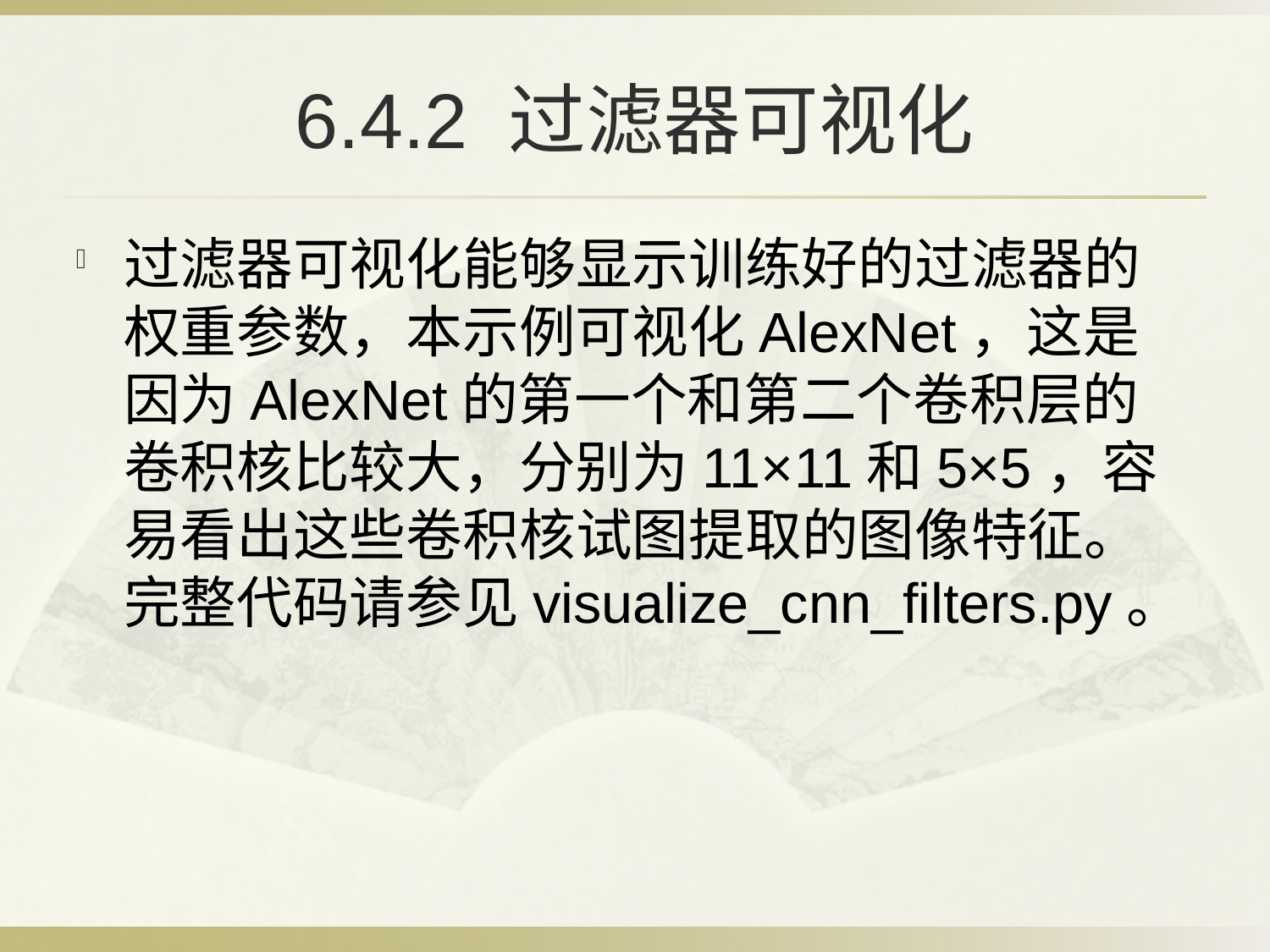

# 6.4.2 过滤器可视化
过滤器可视化能够显示训练好的过滤器的权重参数，本示例可视化AlexNet，这是因为AlexNet的第一个和第二个卷积层的卷积核比较大，分别为11×11和5×5，容易看出这些卷积核试图提取的图像特征。完整代码请参见visualize_cnn_filters.py。